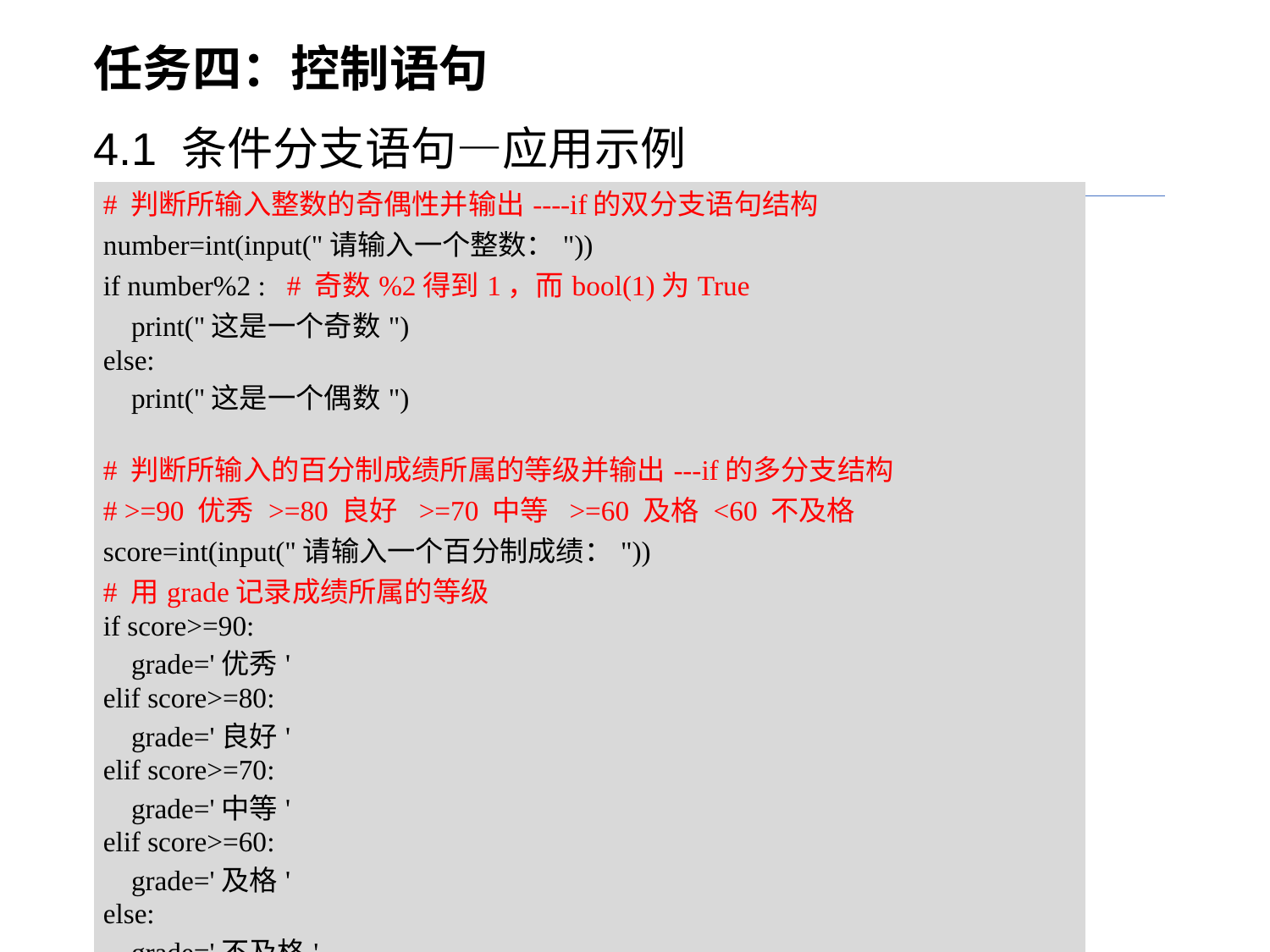

任务四：控制语句
4.1 条件分支语句—应用示例
| # 判断所输入整数的奇偶性并输出----if的双分支语句结构 number=int(input("请输入一个整数：")) if number%2 : # 奇数%2得到1，而bool(1)为True print("这是一个奇数") else: print("这是一个偶数") # 判断所输入的百分制成绩所属的等级并输出---if的多分支结构 # >=90 优秀 >=80 良好 >=70 中等 >=60 及格 <60 不及格 score=int(input("请输入一个百分制成绩：")) # 用grade记录成绩所属的等级 if score>=90: grade='优秀' elif score>=80: grade='良好' elif score>=70: grade='中等' elif score>=60: grade='及格' else: grade='不及格' print("该成绩的等级是："+grade) |
| --- |